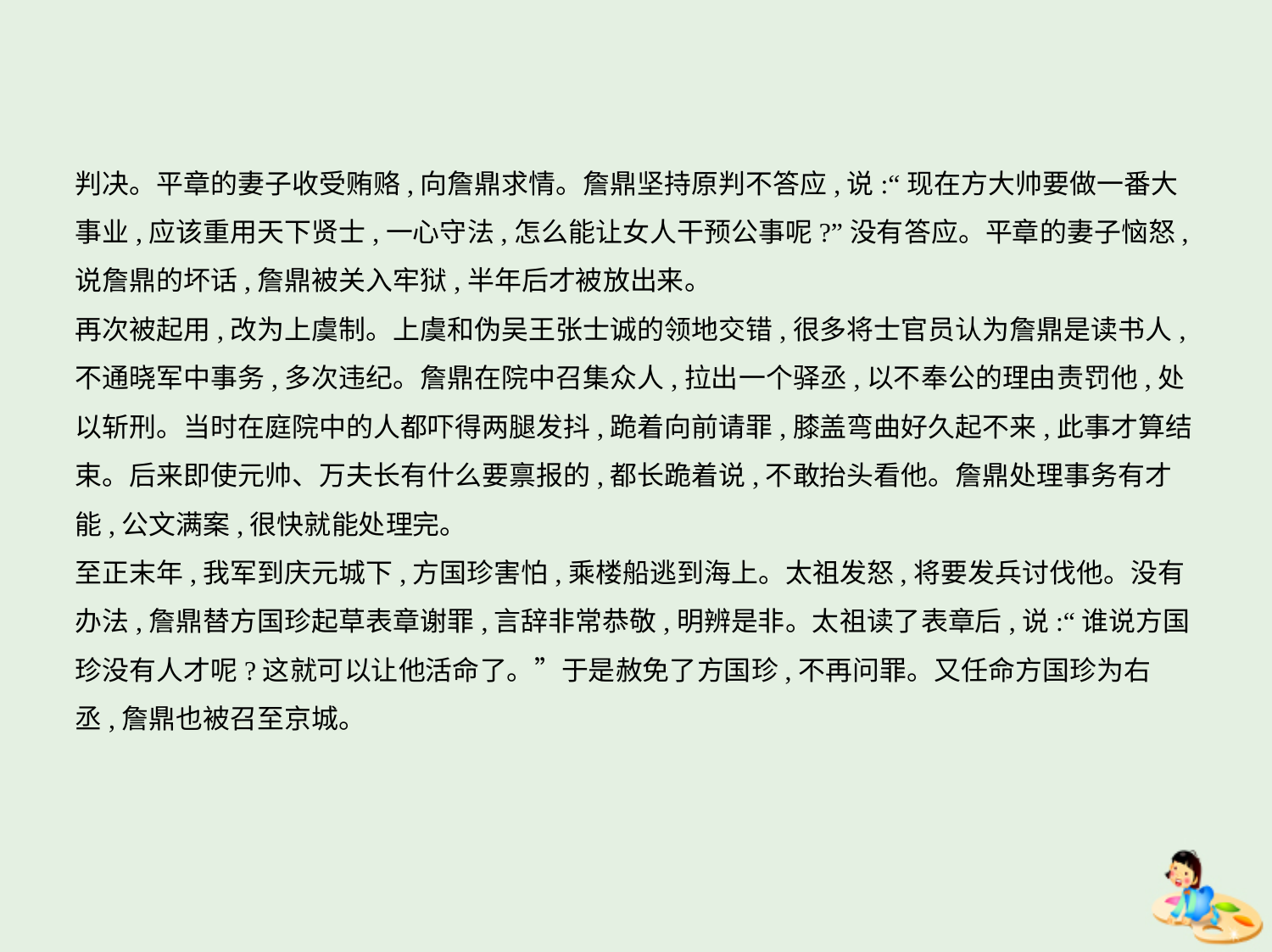

判决。平章的妻子收受贿赂,向詹鼎求情。詹鼎坚持原判不答应,说:“现在方大帅要做一番大
事业,应该重用天下贤士,一心守法,怎么能让女人干预公事呢?”没有答应。平章的妻子恼怒,说詹鼎的坏话,詹鼎被关入牢狱,半年后才被放出来。
再次被起用,改为上虞制。上虞和伪吴王张士诚的领地交错,很多将士官员认为詹鼎是读书人,
不通晓军中事务,多次违纪。詹鼎在院中召集众人,拉出一个驿丞,以不奉公的理由责罚他,处
以斩刑。当时在庭院中的人都吓得两腿发抖,跪着向前请罪,膝盖弯曲好久起不来,此事才算结
束。后来即使元帅、万夫长有什么要禀报的,都长跪着说,不敢抬头看他。詹鼎处理事务有才
能,公文满案,很快就能处理完。
至正末年,我军到庆元城下,方国珍害怕,乘楼船逃到海上。太祖发怒,将要发兵讨伐他。没有
办法,詹鼎替方国珍起草表章谢罪,言辞非常恭敬,明辨是非。太祖读了表章后,说:“谁说方国
珍没有人才呢?这就可以让他活命了。”于是赦免了方国珍,不再问罪。又任命方国珍为右
丞,詹鼎也被召至京城。